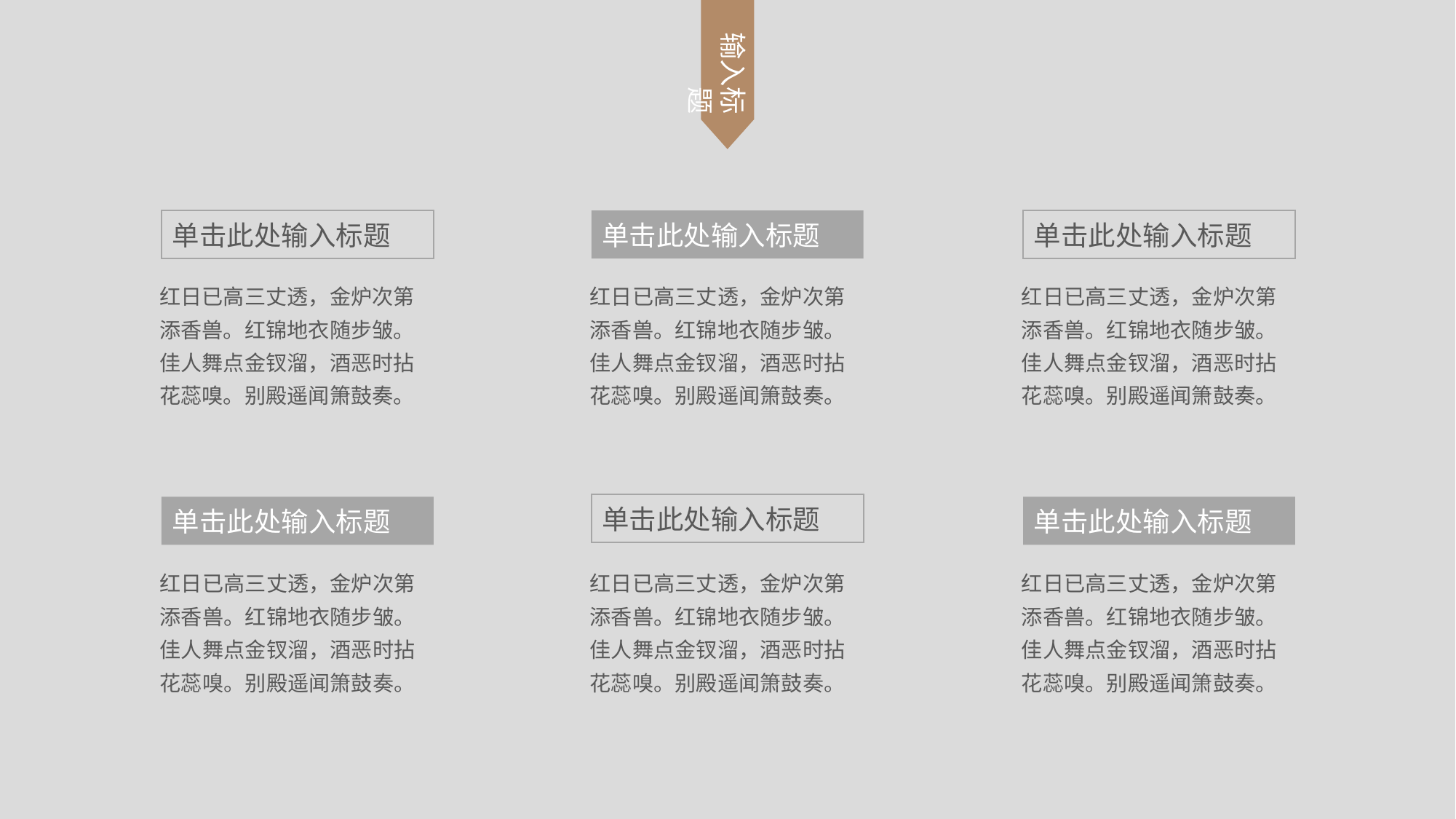

输入标题

单击此处输入标题

单击此处输入标题

单击此处输入标题
红日已高三丈透，金炉次第添香兽。红锦地衣随步皱。
佳人舞点金钗溜，酒恶时拈花蕊嗅。别殿遥闻箫鼓奏。
红日已高三丈透，金炉次第添香兽。红锦地衣随步皱。
佳人舞点金钗溜，酒恶时拈花蕊嗅。别殿遥闻箫鼓奏。
红日已高三丈透，金炉次第添香兽。红锦地衣随步皱。
佳人舞点金钗溜，酒恶时拈花蕊嗅。别殿遥闻箫鼓奏。

单击此处输入标题

单击此处输入标题

单击此处输入标题
红日已高三丈透，金炉次第添香兽。红锦地衣随步皱。
佳人舞点金钗溜，酒恶时拈花蕊嗅。别殿遥闻箫鼓奏。
红日已高三丈透，金炉次第添香兽。红锦地衣随步皱。
佳人舞点金钗溜，酒恶时拈花蕊嗅。别殿遥闻箫鼓奏。
红日已高三丈透，金炉次第添香兽。红锦地衣随步皱。
佳人舞点金钗溜，酒恶时拈花蕊嗅。别殿遥闻箫鼓奏。